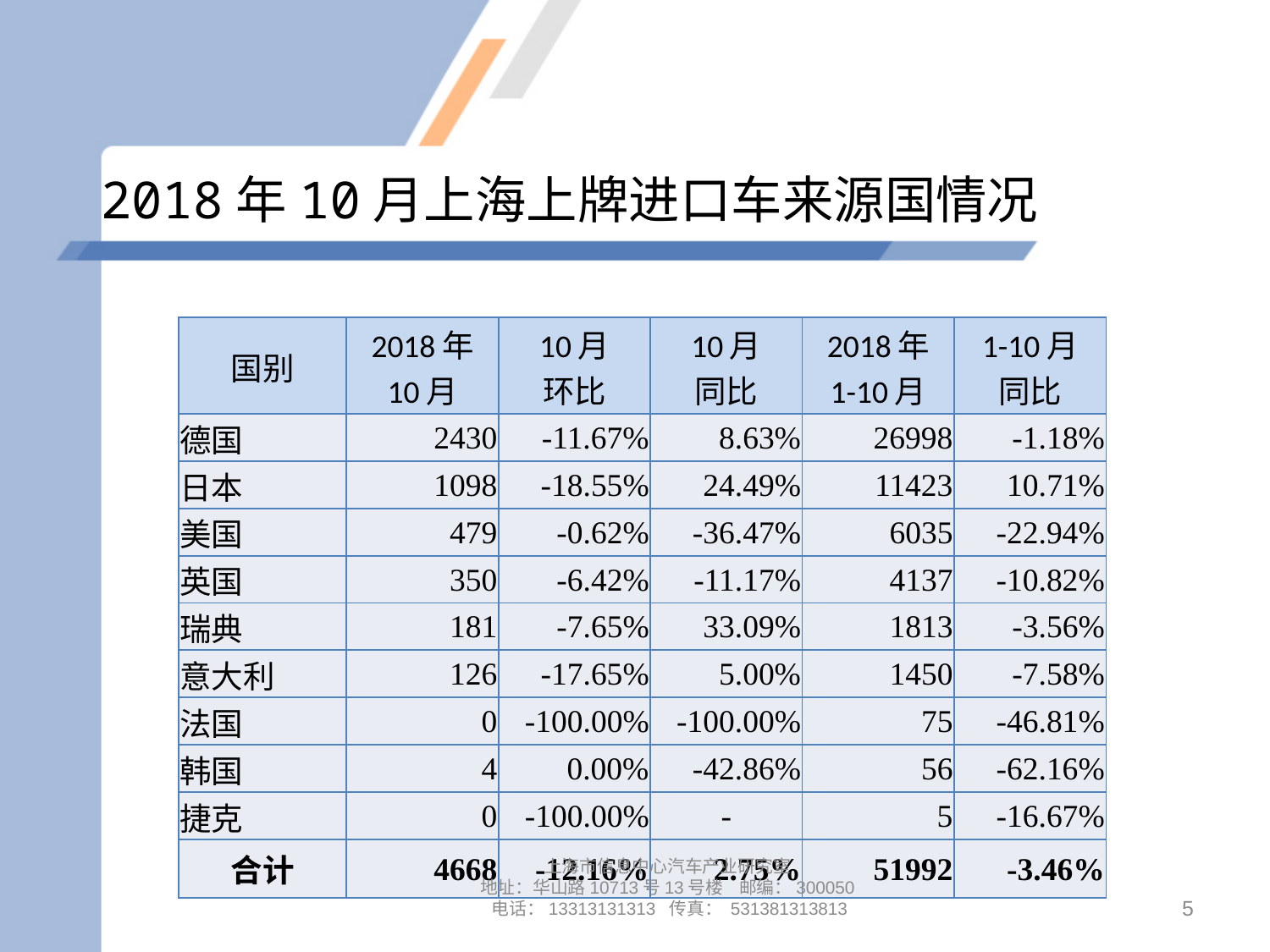

# 2018年10月上海上牌进口车来源国情况
| 国别 | 2018年 10月 | 10月 环比 | 10月 同比 | 2018年 1-10月 | 1-10月 同比 |
| --- | --- | --- | --- | --- | --- |
| 德国 | 2430 | -11.67% | 8.63% | 26998 | -1.18% |
| 日本 | 1098 | -18.55% | 24.49% | 11423 | 10.71% |
| 美国 | 479 | -0.62% | -36.47% | 6035 | -22.94% |
| 英国 | 350 | -6.42% | -11.17% | 4137 | -10.82% |
| 瑞典 | 181 | -7.65% | 33.09% | 1813 | -3.56% |
| 意大利 | 126 | -17.65% | 5.00% | 1450 | -7.58% |
| 法国 | 0 | -100.00% | -100.00% | 75 | -46.81% |
| 韩国 | 4 | 0.00% | -42.86% | 56 | -62.16% |
| 捷克 | 0 | -100.00% | - | 5 | -16.67% |
| 合计 | 4668 | -12.16% | 2.75% | 51992 | -3.46% |
上海市信息中心汽车产业研究室
地址：华山路10713号13号楼    邮编：300050  电话：13313131313  传真： 531381313813

5